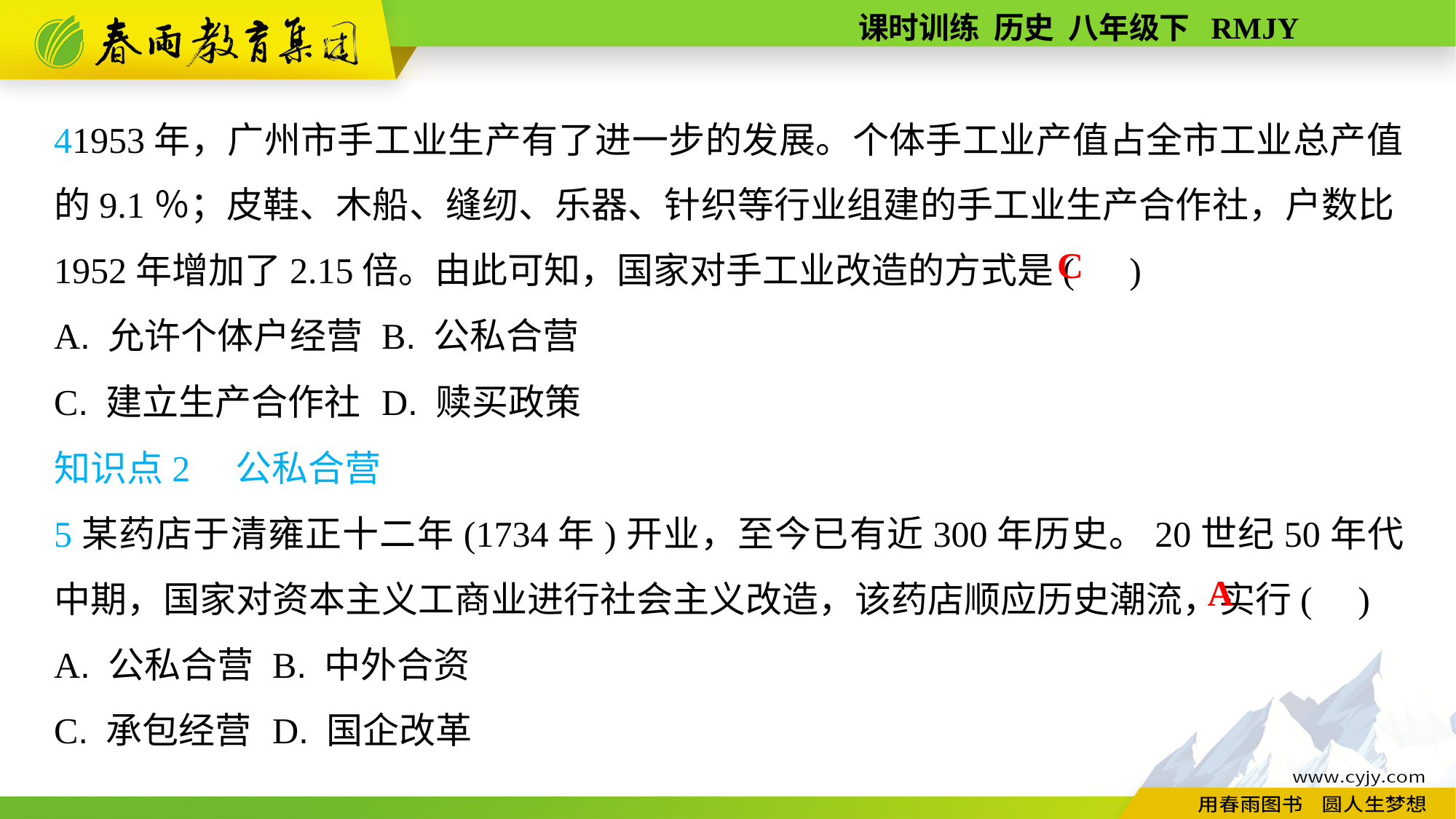

41953年，广州市手工业生产有了进一步的发展。个体手工业产值占全市工业总产值的9.1％；皮鞋、木船、缝纫、乐器、针织等行业组建的手工业生产合作社，户数比1952年增加了2.15倍。由此可知，国家对手工业改造的方式是(      )
A. 允许个体户经营	B. 公私合营
C. 建立生产合作社	D. 赎买政策
C
知识点2　公私合营
5某药店于清雍正十二年(1734年)开业，至今已有近300年历史。20世纪50年代中期，国家对资本主义工商业进行社会主义改造，该药店顺应历史潮流，实行(     )
A. 公私合营	B. 中外合资
C. 承包经营	D. 国企改革
A